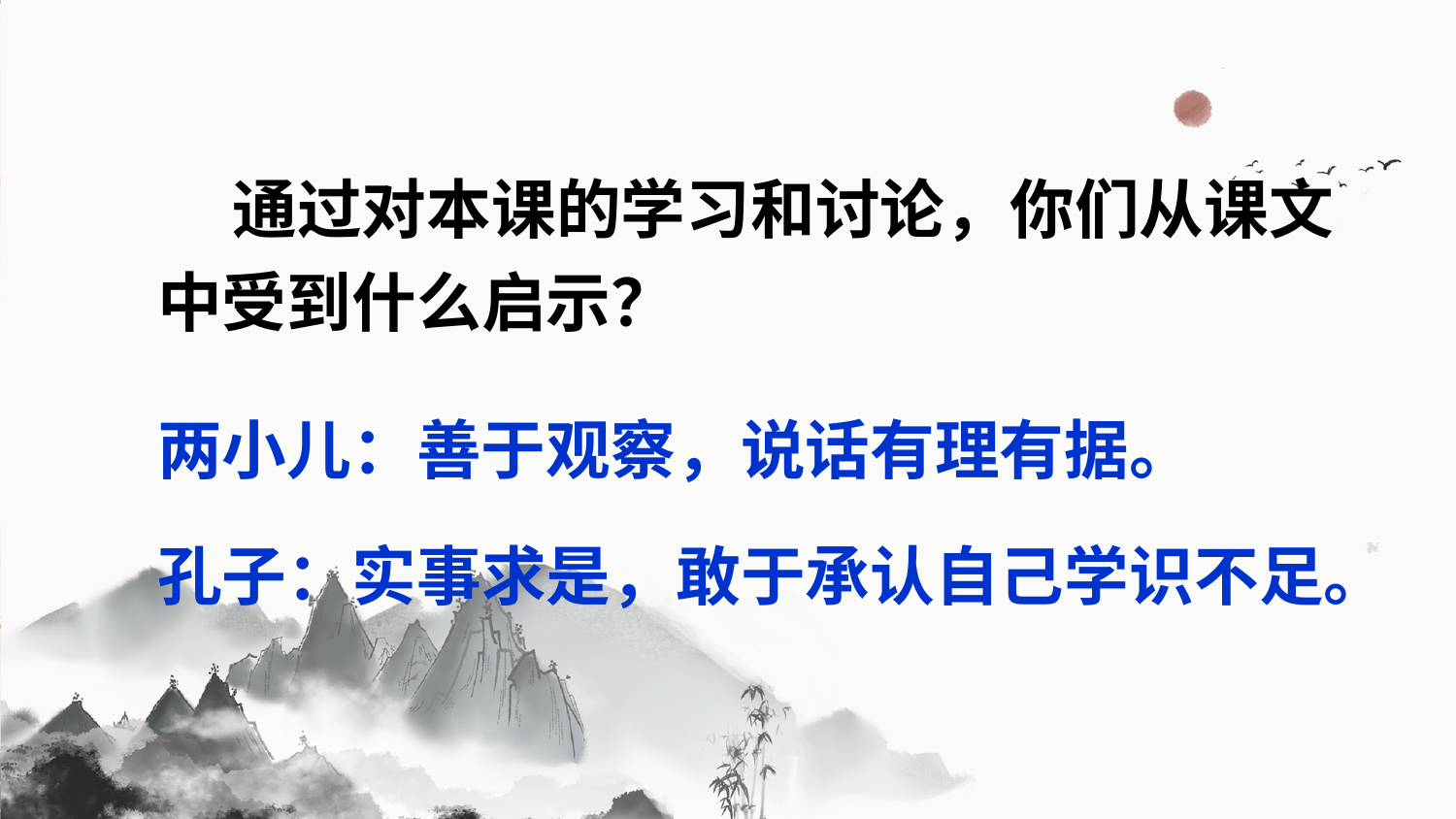

通过对本课的学习和讨论，你们从课文中受到什么启示？
两小儿：善于观察，说话有理有据。
孔子：实事求是，敢于承认自己学识不足。